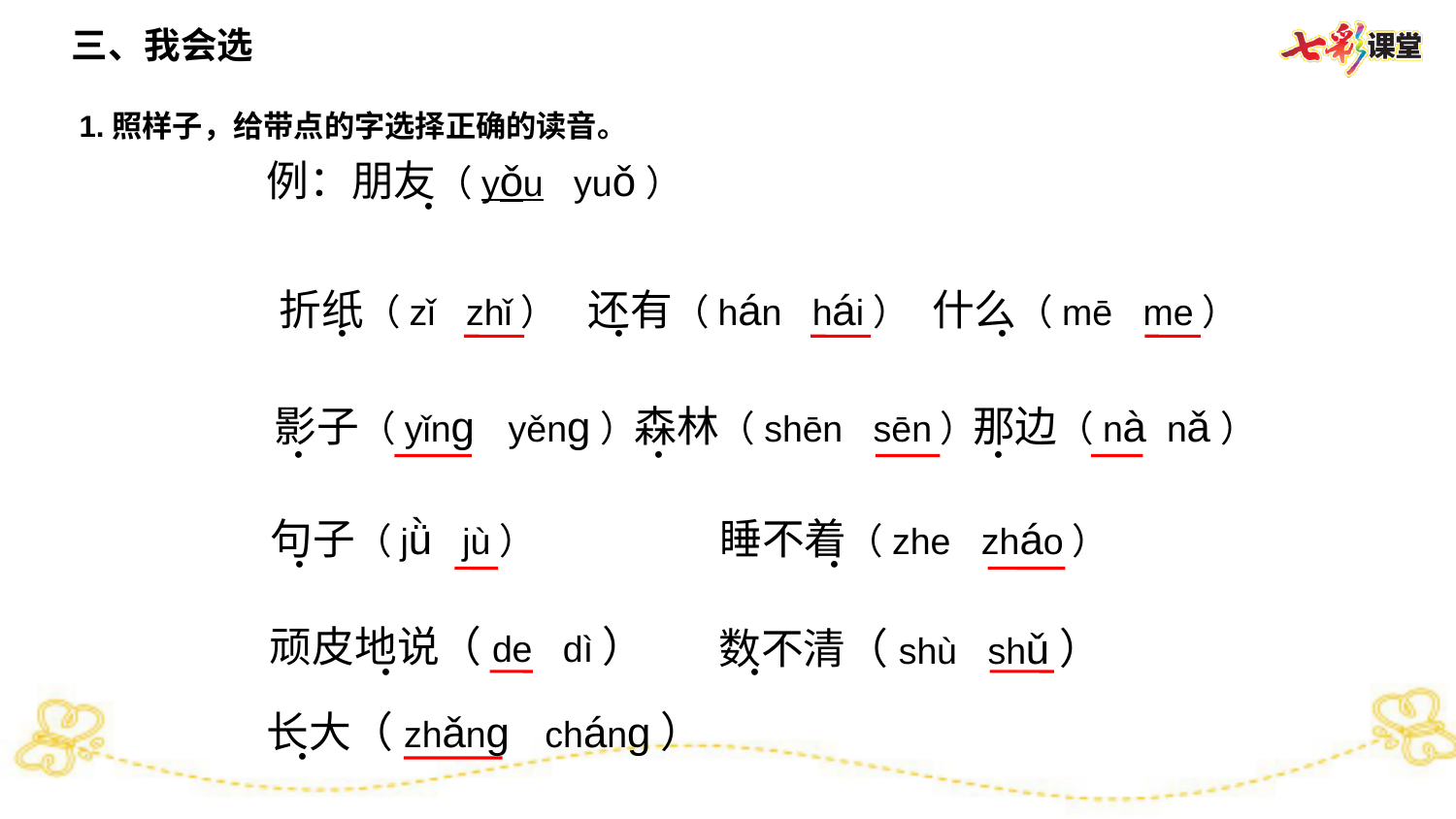

三、我会选
1.照样子，给带点的字选择正确的读音。
例：朋友（yǒu   yuǒ）
．
折纸（zǐ   zhǐ）
还有（hán   hái）
什么（mē   me）
．
．
．

影子（yǐnɡ   yěnɡ）
森林（shēn   sēn）
那边（nà  nǎ）
．
．
．

句子（jǜ   jù）
睡不着（zhe   zháo）
．
．

顽皮地说（de   dì）
数不清（shù   shǔ）
．
．

长大（zhǎnɡ   chánɡ）
．